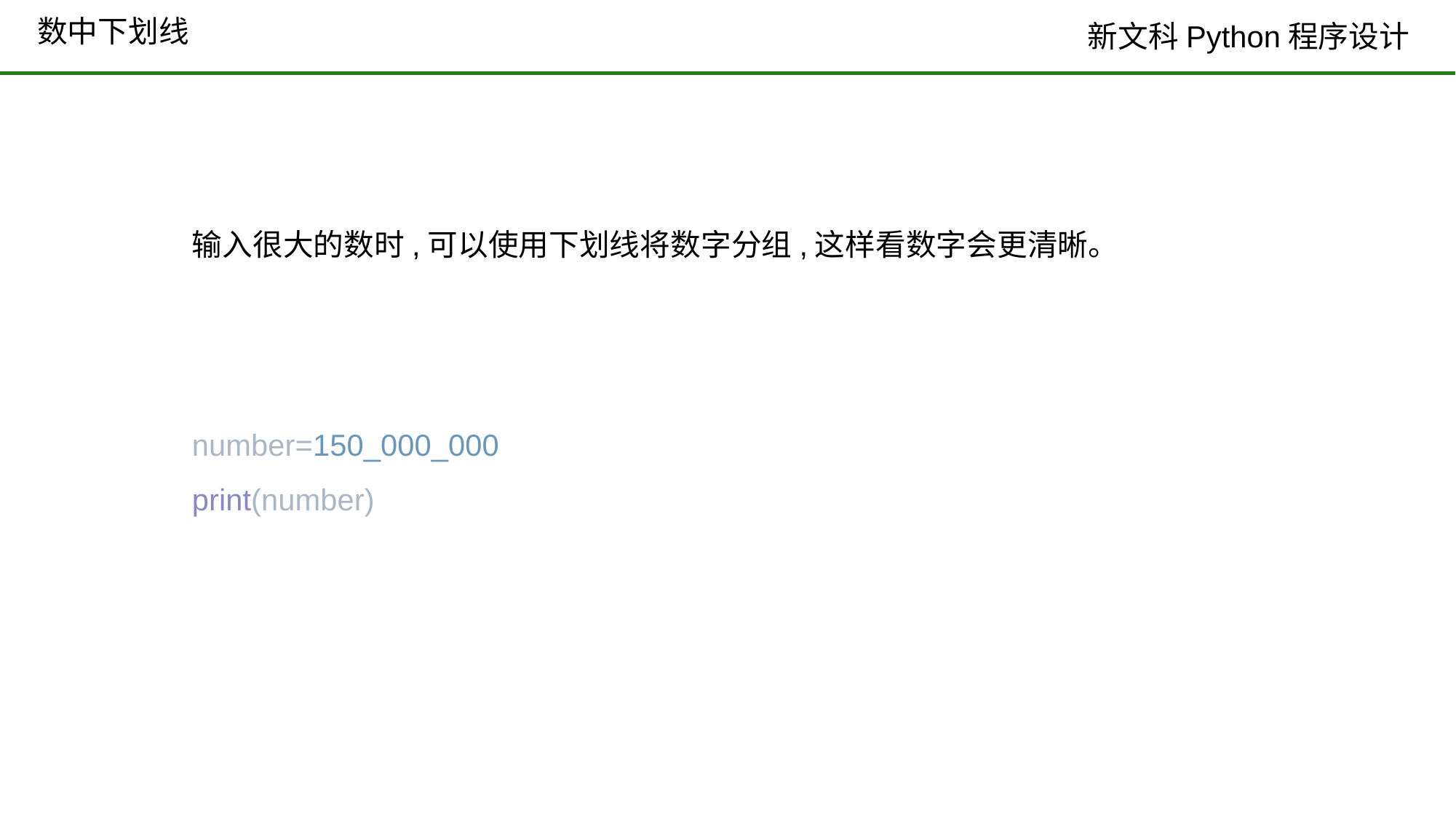

# 数中下划线
输入很大的数时,可以使用下划线将数字分组,这样看数字会更清晰。
number=150_000_000
print(number)